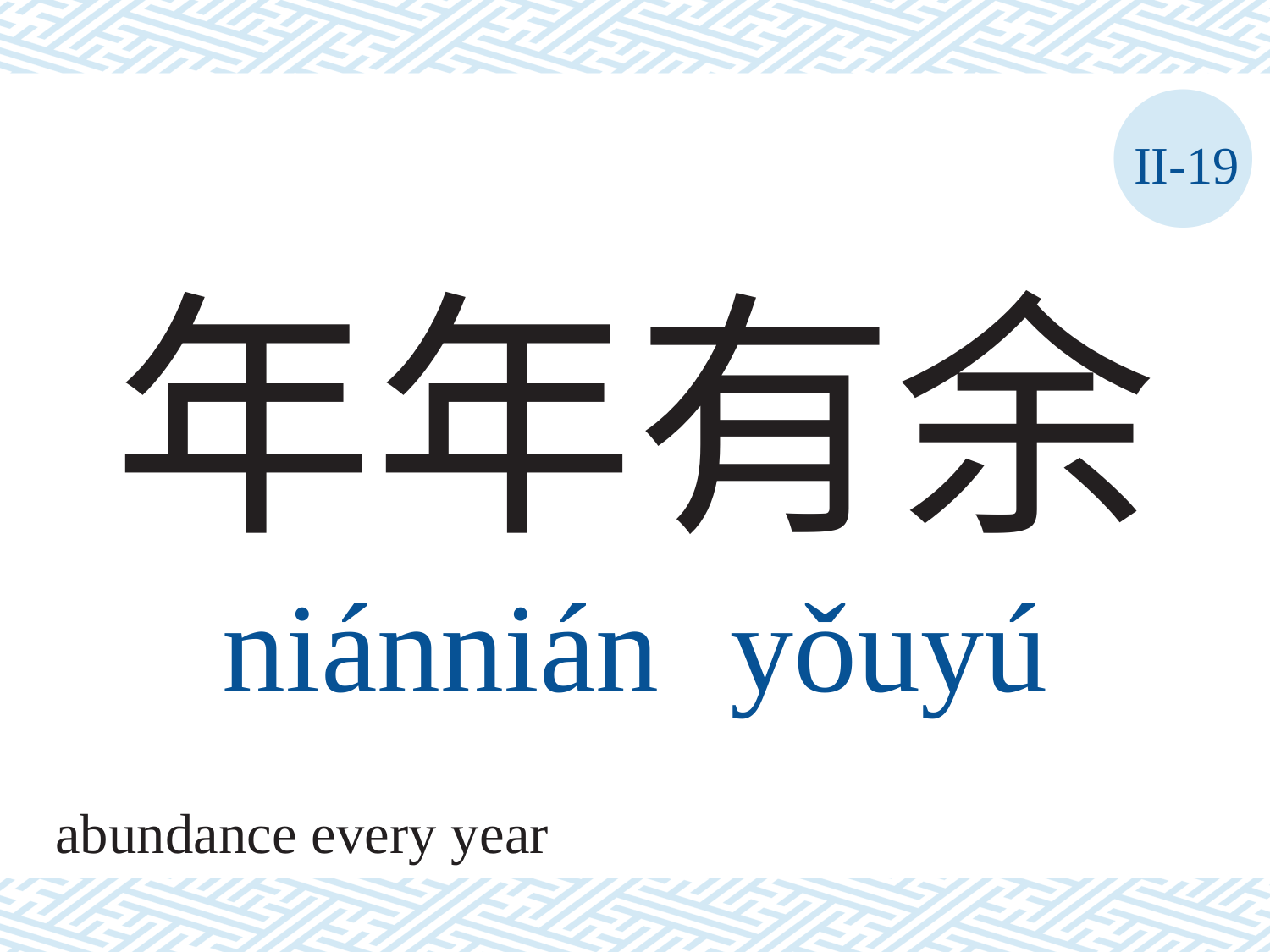

II-19
# 年年有余 niánnián	yǒuyú
abundance every year